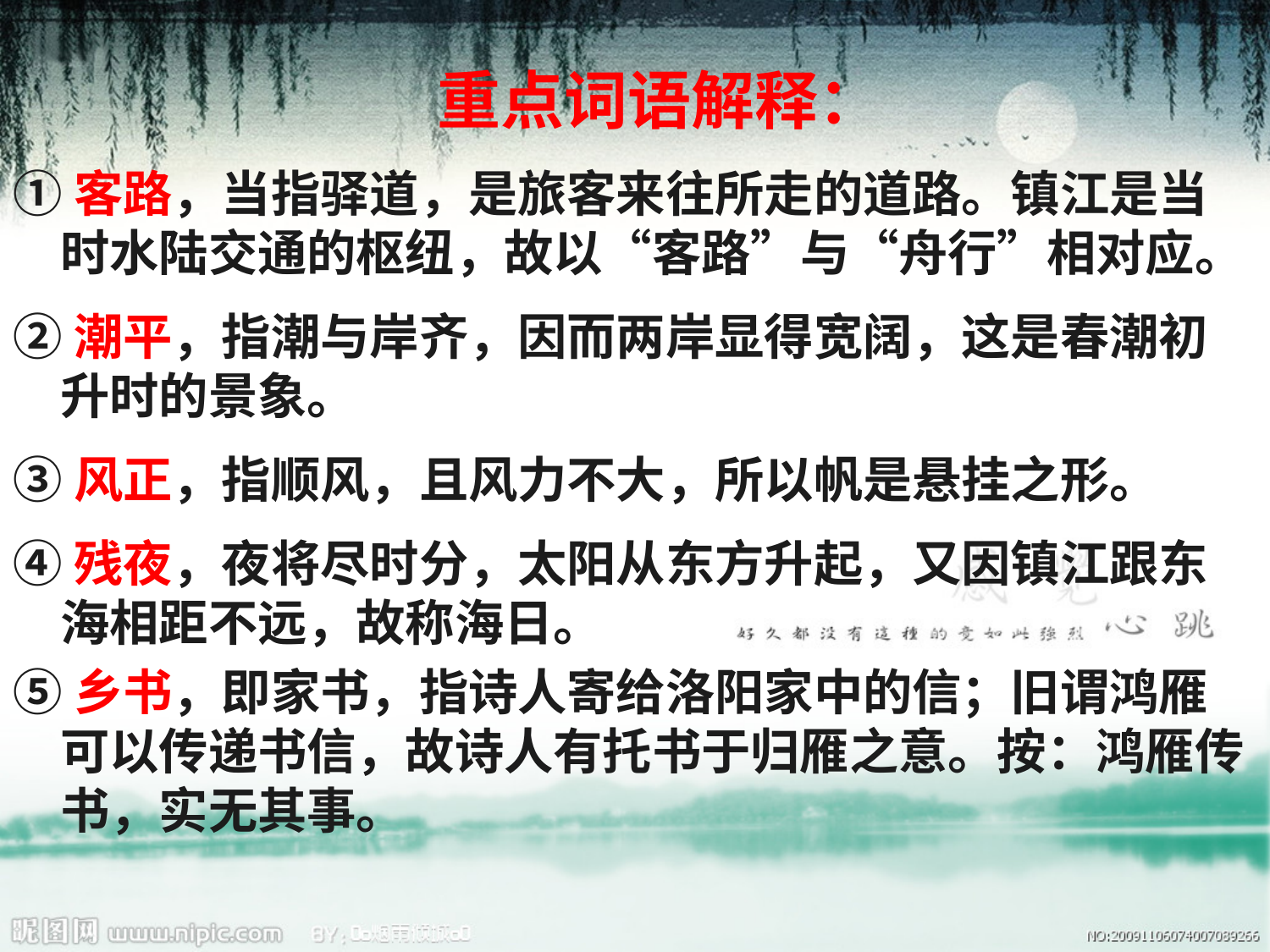

# 重点词语解释：
①客路，当指驿道，是旅客来往所走的道路。镇江是当时水陆交通的枢纽，故以“客路”与“舟行”相对应。
②潮平，指潮与岸齐，因而两岸显得宽阔，这是春潮初升时的景象。
③风正，指顺风，且风力不大，所以帆是悬挂之形。
④残夜，夜将尽时分，太阳从东方升起，又因镇江跟东海相距不远，故称海日。
⑤乡书，即家书，指诗人寄给洛阳家中的信；旧谓鸿雁可以传递书信，故诗人有托书于归雁之意。按：鸿雁传书，实无其事。